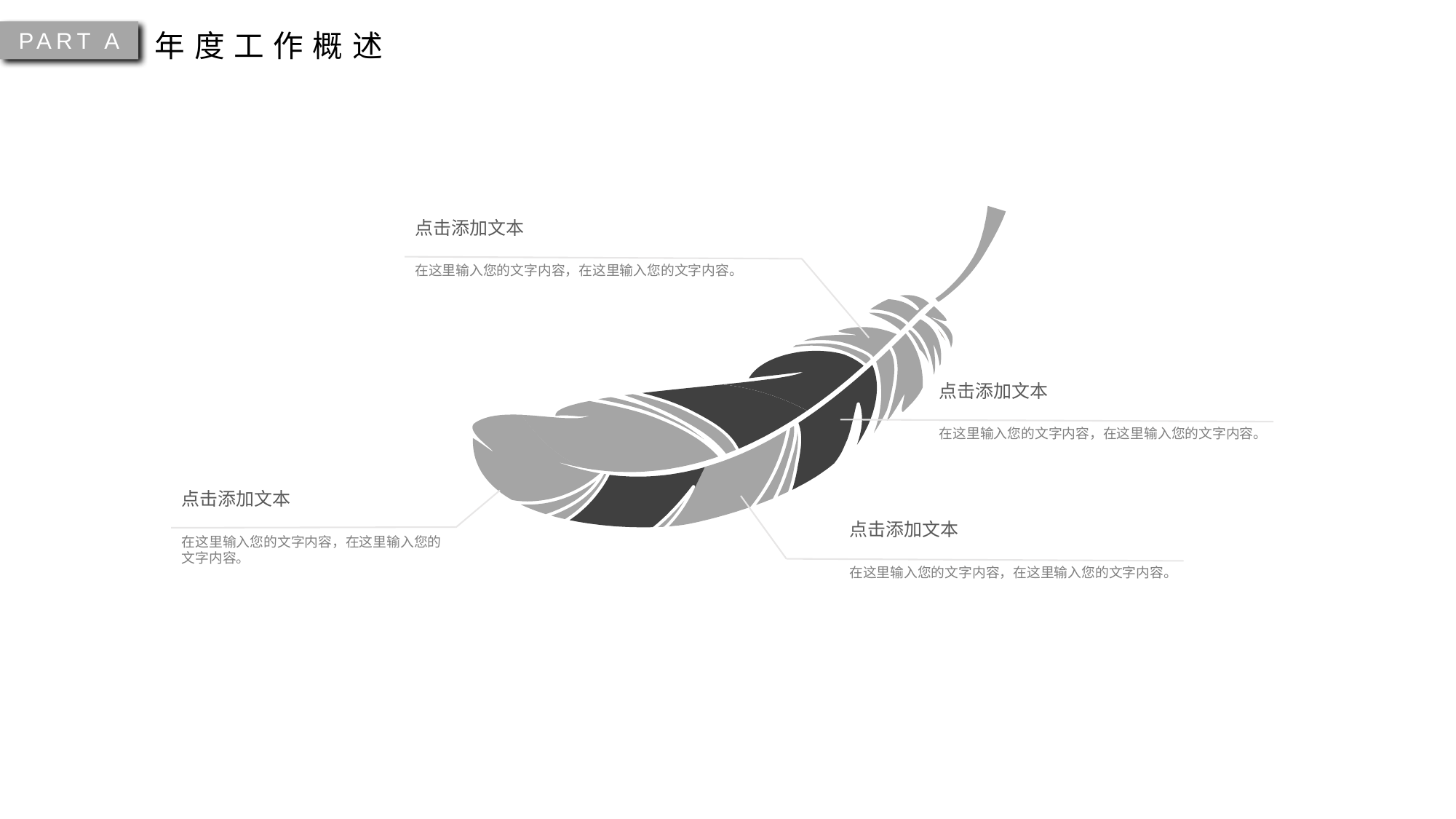

PART A
年度工作概述

点击添加文本
在这里输入您的文字内容，在这里输入您的文字内容。
点击添加文本
在这里输入您的文字内容，在这里输入您的文字内容。
点击添加文本
点击添加文本
在这里输入您的文字内容，在这里输入您的文字内容。
在这里输入您的文字内容，在这里输入您的文字内容。